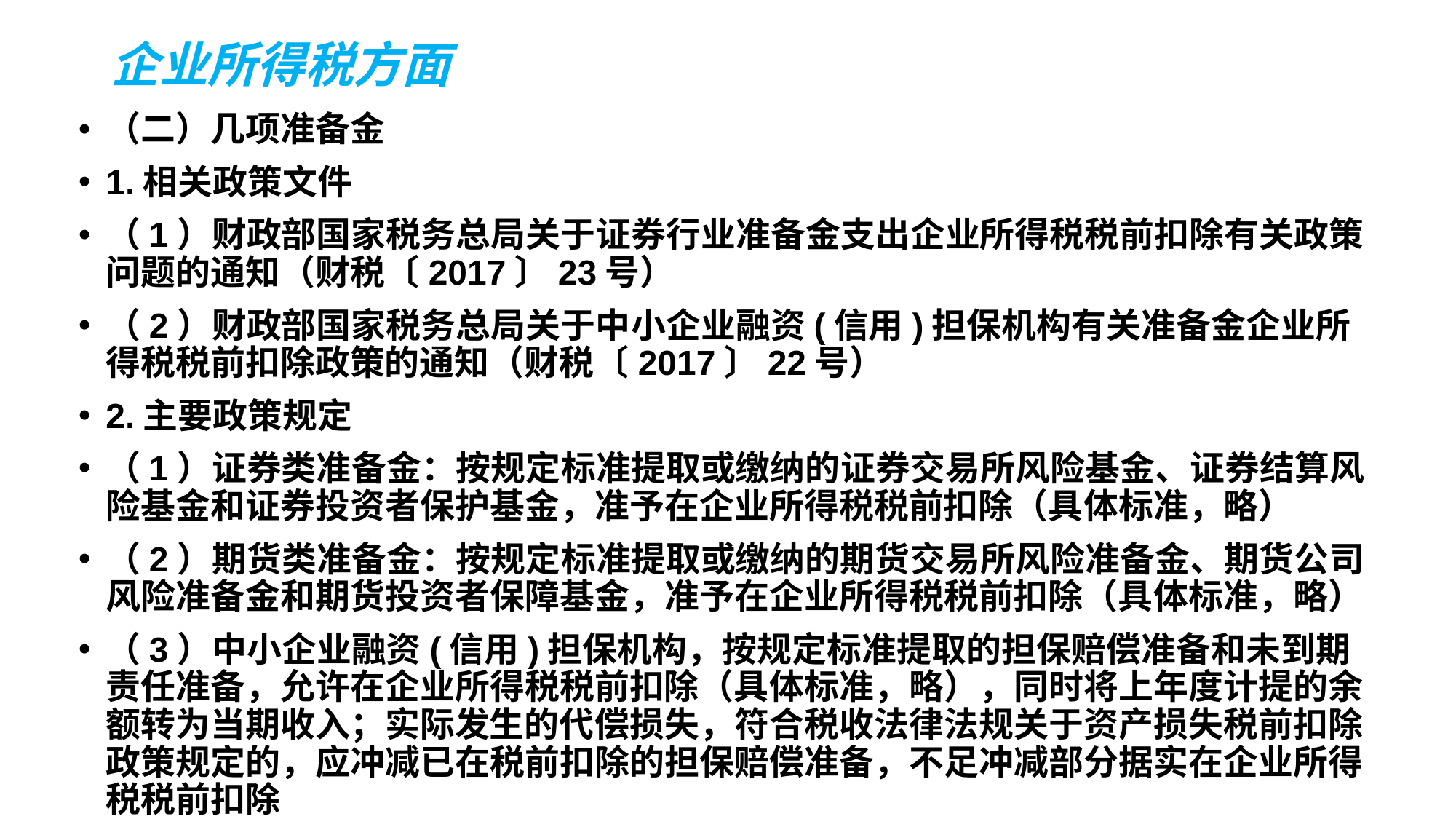

# 企业所得税方面
（二）几项准备金
1.相关政策文件
（1）财政部国家税务总局关于证券行业准备金支出企业所得税税前扣除有关政策问题的通知（财税〔2017〕23号）
（2）财政部国家税务总局关于中小企业融资(信用)担保机构有关准备金企业所得税税前扣除政策的通知（财税〔2017〕22号）
2.主要政策规定
（1）证券类准备金：按规定标准提取或缴纳的证券交易所风险基金、证券结算风险基金和证券投资者保护基金，准予在企业所得税税前扣除（具体标准，略）
（2）期货类准备金：按规定标准提取或缴纳的期货交易所风险准备金、期货公司风险准备金和期货投资者保障基金，准予在企业所得税税前扣除（具体标准，略）
（3）中小企业融资(信用)担保机构，按规定标准提取的担保赔偿准备和未到期责任准备，允许在企业所得税税前扣除（具体标准，略），同时将上年度计提的余额转为当期收入；实际发生的代偿损失，符合税收法律法规关于资产损失税前扣除政策规定的，应冲减已在税前扣除的担保赔偿准备，不足冲减部分据实在企业所得税税前扣除
自2016年1月1日起至2020年12月31日